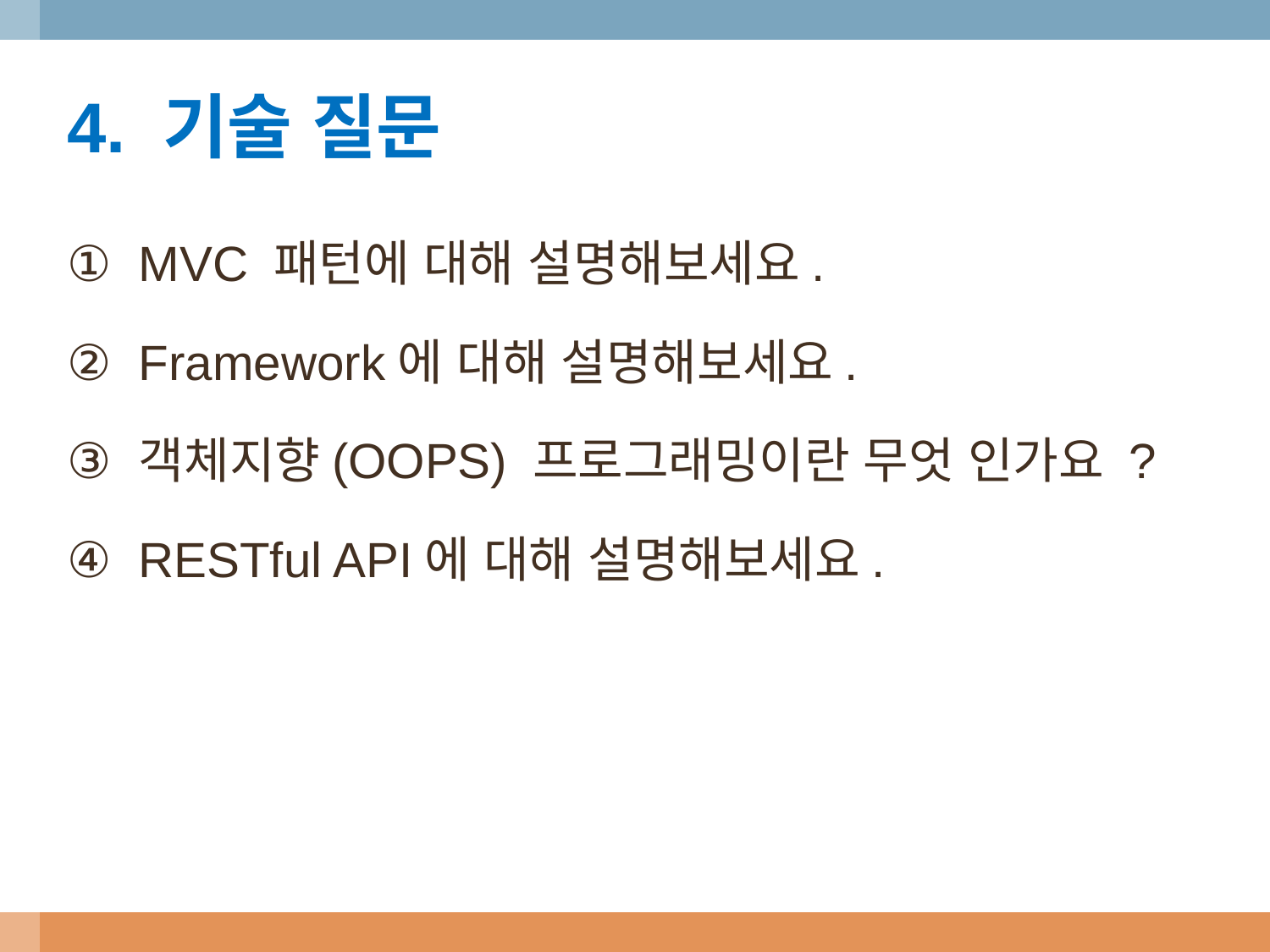

4. 기술 질문
MVC 패턴에 대해 설명해보세요.
Framework에 대해 설명해보세요.
객체지향(OOPS) 프로그래밍이란 무엇 인가요 ?
RESTful API에 대해 설명해보세요.